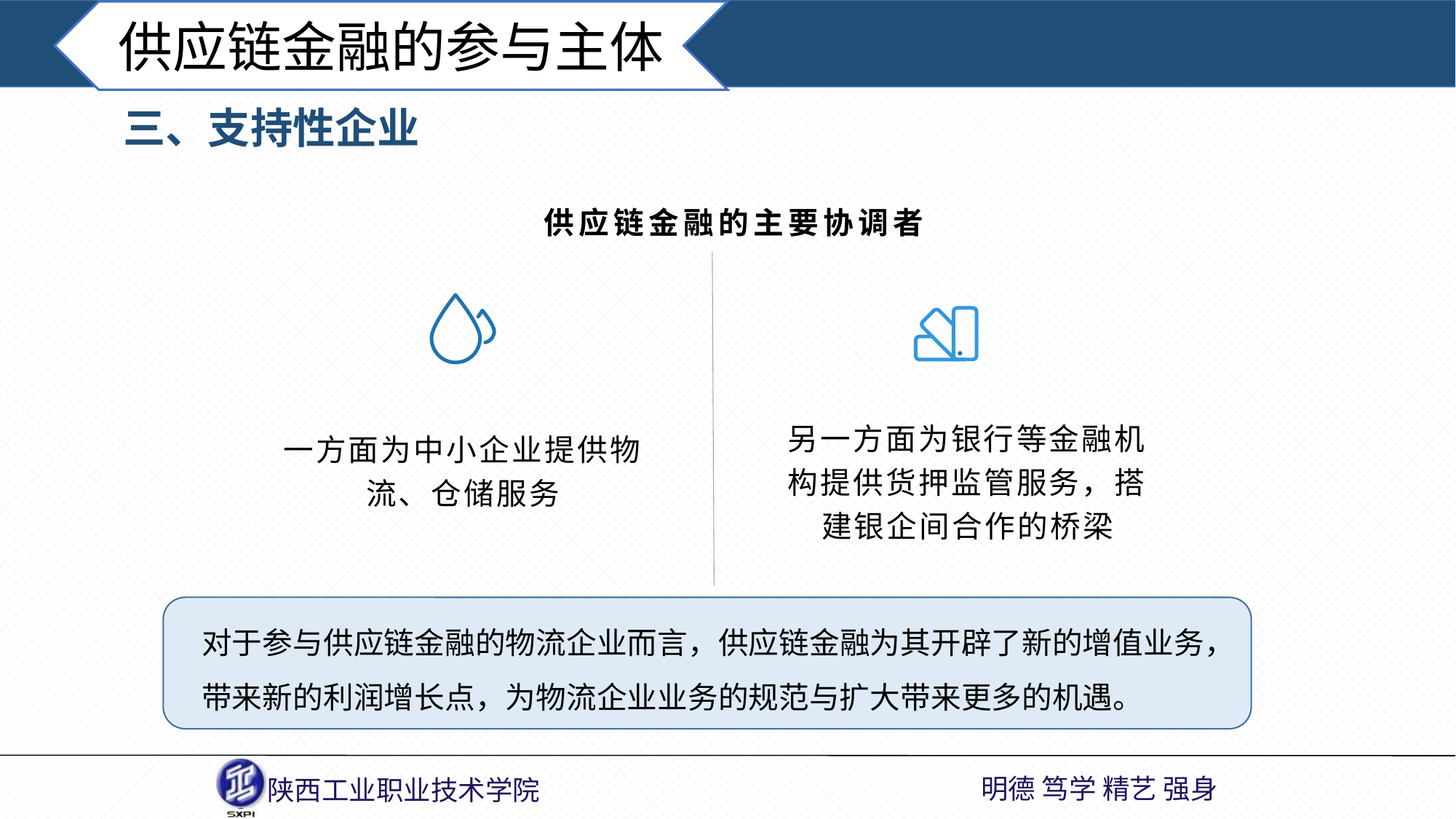

供应链金融的参与主体

三、支持性企业
供应链金融的主要协调者

另一方面为银行等金融机构提供货押监管服务，搭建银企间合作的桥梁
一方面为中小企业提供物流、仓储服务

对于参与供应链金融的物流企业而言，供应链金融为其开辟了新的增值业务，带来新的利润增长点，为物流企业业务的规范与扩大带来更多的机遇。